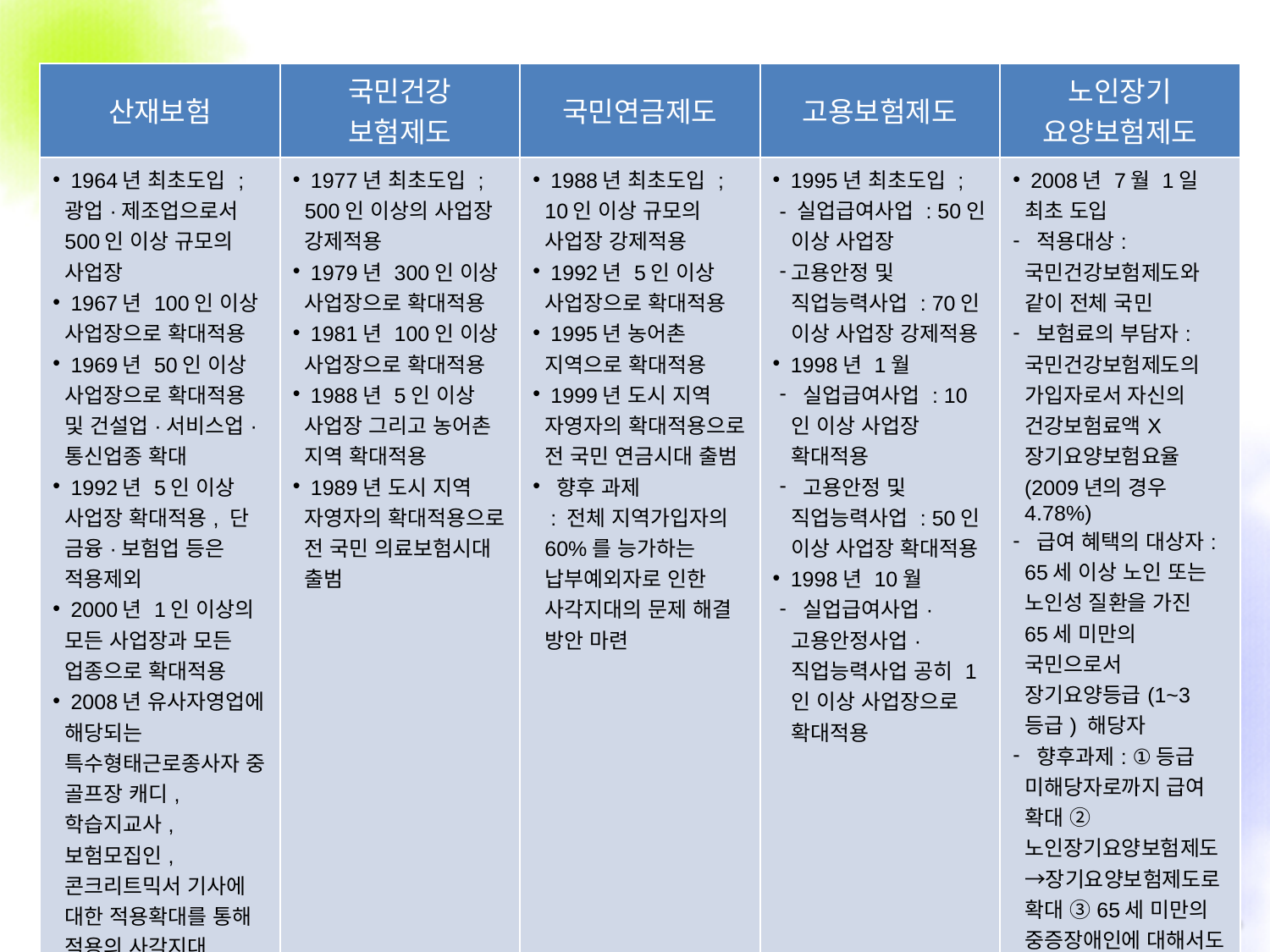

| 산재보험 | 국민건강 보험제도 | 국민연금제도 | 고용보험제도 | 노인장기 요양보험제도 |
| --- | --- | --- | --- | --- |
| 1964년 최초도입 ; 광업·제조업으로서 500인 이상 규모의 사업장 1967년 100인 이상 사업장으로 확대적용 1969년 50인 이상 사업장으로 확대적용 및 건설업·서비스업·통신업종 확대 1992년 5인 이상 사업장 확대적용, 단 금융·보험업 등은 적용제외 2000년 1인 이상의 모든 사업장과 모든 업종으로 확대적용 2008년 유사자영업에 해당되는 특수형태근로종사자 중 골프장 캐디, 학습지교사, 보험모집인, 콘크리트믹서 기사에 대한 적용확대를 통해 적용의 사각지대 해소에 기여 | 1977년 최초도입 ; 500인 이상의 사업장 강제적용 1979년 300인 이상 사업장으로 확대적용 1981년 100인 이상 사업장으로 확대적용 1988년 5인 이상 사업장 그리고 농어촌 지역 확대적용 1989년 도시 지역 자영자의 확대적용으로 전 국민 의료보험시대 출범 | 1988년 최초도입 ; 10인 이상 규모의 사업장 강제적용 1992년 5인 이상 사업장으로 확대적용 1995년 농어촌 지역으로 확대적용 1999년 도시 지역 자영자의 확대적용으로 전 국민 연금시대 출범 향후 과제 : 전체 지역가입자의 60%를 능가하는 납부예외자로 인한 사각지대의 문제 해결 방안 마련 | 1995년 최초도입 ; - 실업급여사업 : 50인 이상 사업장 고용안정 및 직업능력사업 : 70인 이상 사업장 강제적용 1998년 1월 실업급여사업 : 10인 이상 사업장 확대적용 고용안정 및 직업능력사업 : 50인 이상 사업장 확대적용 1998년 10월 실업급여사업·고용안정사업·직업능력사업 공히 1인 이상 사업장으로 확대적용 | 2008년 7월 1일 최초 도입 적용대상: 국민건강보험제도와 같이 전체 국민 보험료의 부담자: 국민건강보험제도의 가입자로서 자신의 건강보험료액X장기요양보험요율(2009년의 경우 4.78%) 급여 혜택의 대상자: 65세 이상 노인 또는 노인성 질환을 가진 65세 미만의 국민으로서 장기요양등급(1~3등급) 해당자 향후과제: ①등급 미해당자로까지 급여 확대 ②노인장기요양보험제도→장기요양보험제도로 확대 ③65세 미만의 중증장애인에 대해서도 제도 확대 |
[표12-1] 5대 사회보험제도의 적용 확대 과정